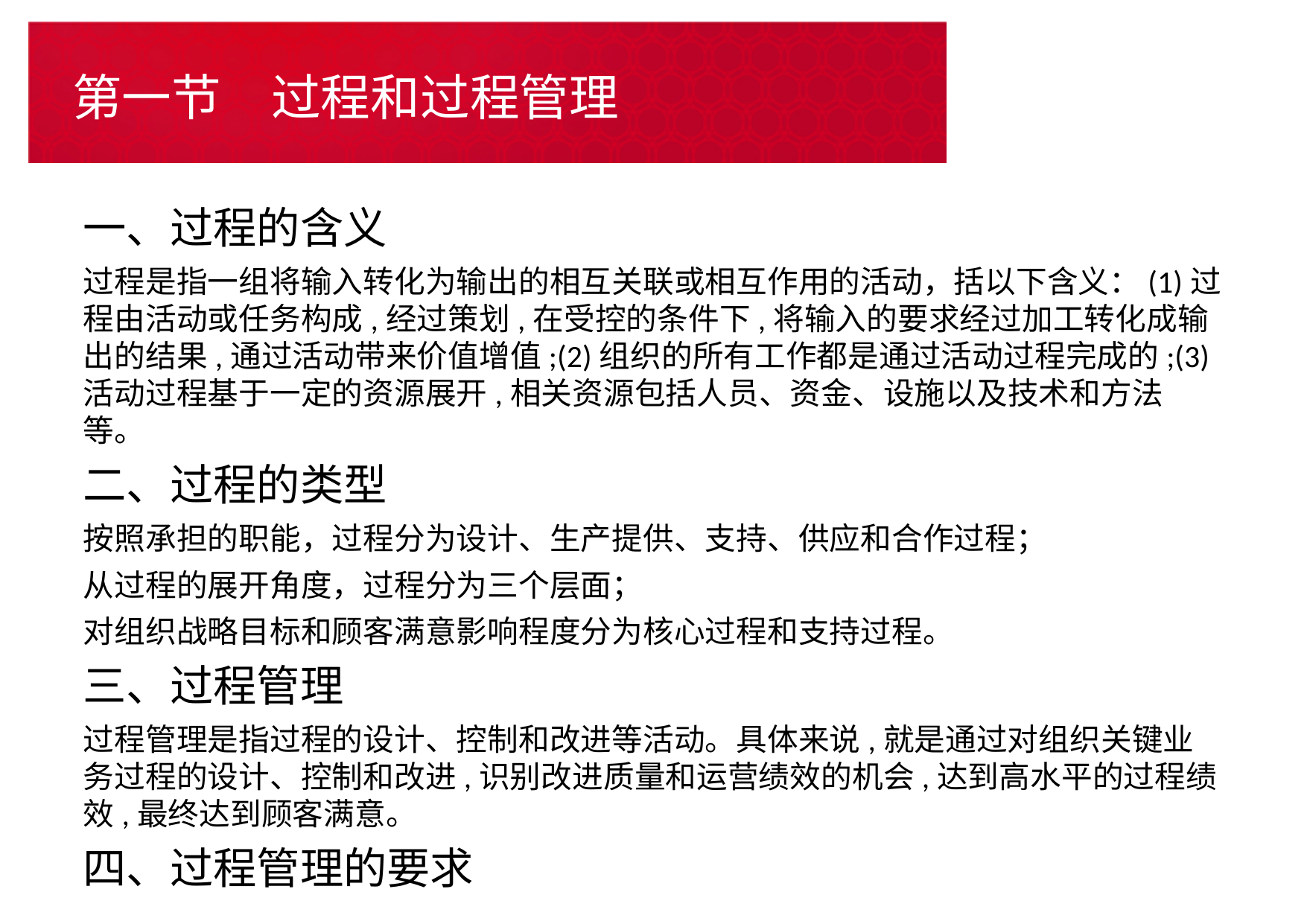

# 第一节　过程和过程管理
一、过程的含义
过程是指一组将输入转化为输出的相互关联或相互作用的活动，括以下含义：(1)过程由活动或任务构成,经过策划,在受控的条件下,将输入的要求经过加工转化成输出的结果,通过活动带来价值增值;(2)组织的所有工作都是通过活动过程完成的;(3)活动过程基于一定的资源展开,相关资源包括人员、资金、设施以及技术和方法等。
二、过程的类型
按照承担的职能，过程分为设计、生产提供、支持、供应和合作过程；
从过程的展开角度，过程分为三个层面；
对组织战略目标和顾客满意影响程度分为核心过程和支持过程。
三、过程管理
过程管理是指过程的设计、控制和改进等活动。具体来说,就是通过对组织关键业务过程的设计、控制和改进,识别改进质量和运营绩效的机会,达到高水平的过程绩效,最终达到顾客满意。
四、过程管理的要求